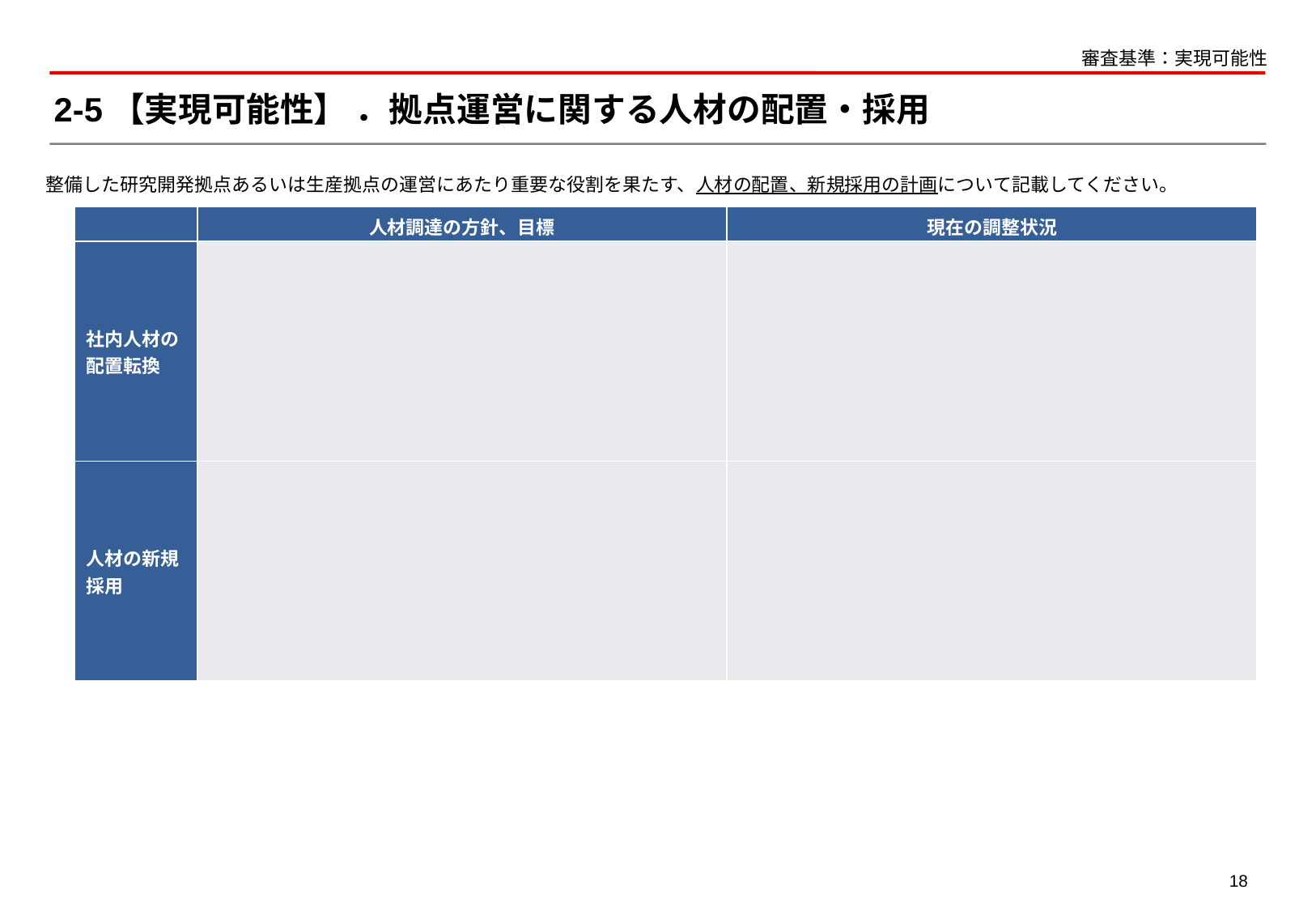

審査基準：実現可能性
# 2-5【実現可能性】 ．拠点運営に関する人材の配置・採用
整備した研究開発拠点あるいは生産拠点の運営にあたり重要な役割を果たす、人材の配置、新規採用の計画について記載してください。
|  | 人材調達の方針、目標 | 現在の調整状況 |
| --- | --- | --- |
| 社内人材の配置転換 |  |  |
| 人材の新規採用 |  |  |